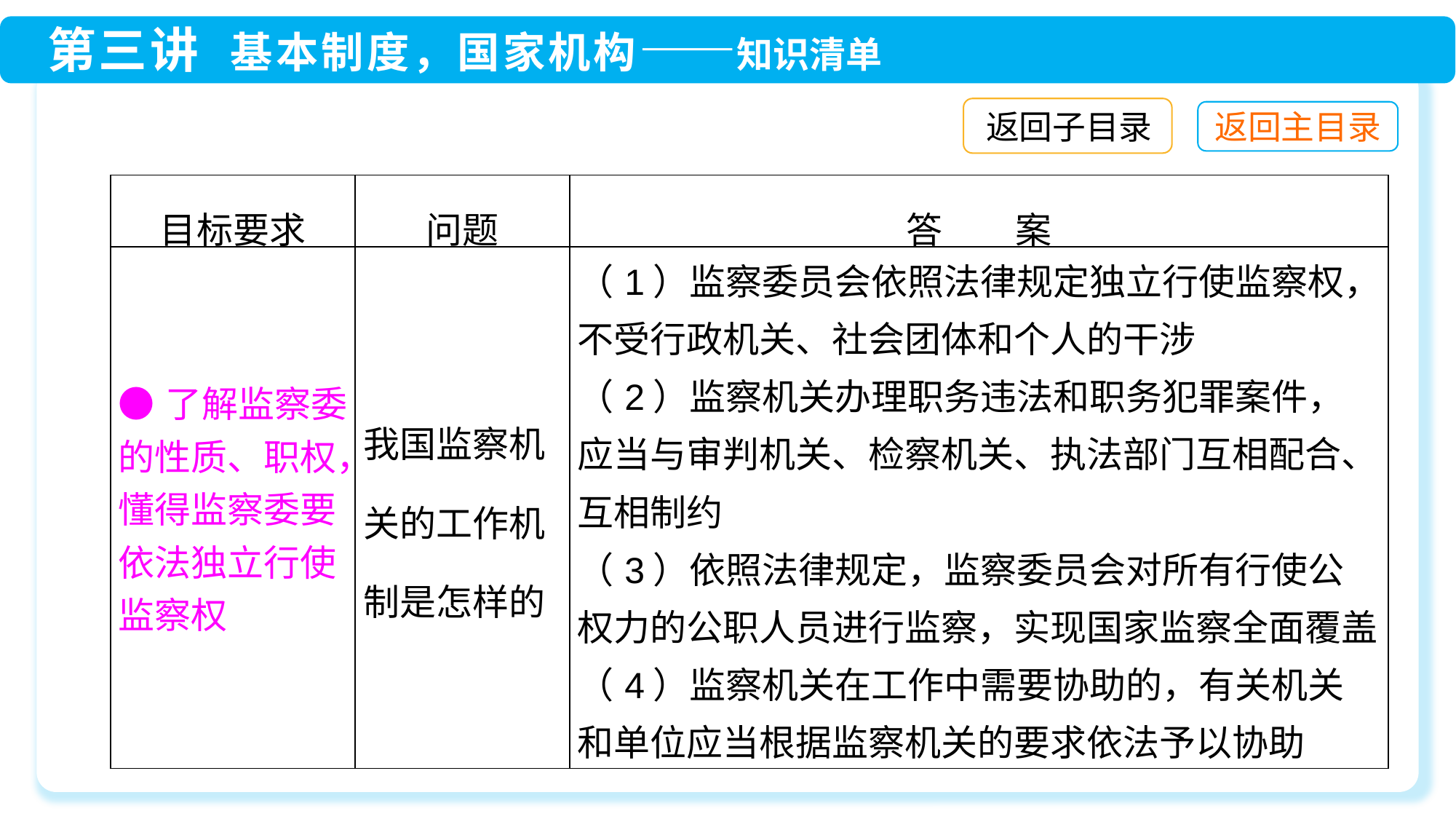

返回子目录
| 目标要求 | 问题 | 答　　案 |
| --- | --- | --- |
| ●了解监察委的性质、职权，懂得监察委要依法独立行使监察权 | 我国监察机关的工作机制是怎样的 | （1）监察委员会依照法律规定独立行使监察权，不受行政机关、社会团体和个人的干涉 （2）监察机关办理职务违法和职务犯罪案件，应当与审判机关、检察机关、执法部门互相配合、互相制约 （3）依照法律规定，监察委员会对所有行使公权力的公职人员进行监察，实现国家监察全面覆盖 （4）监察机关在工作中需要协助的，有关机关和单位应当根据监察机关的要求依法予以协助 |